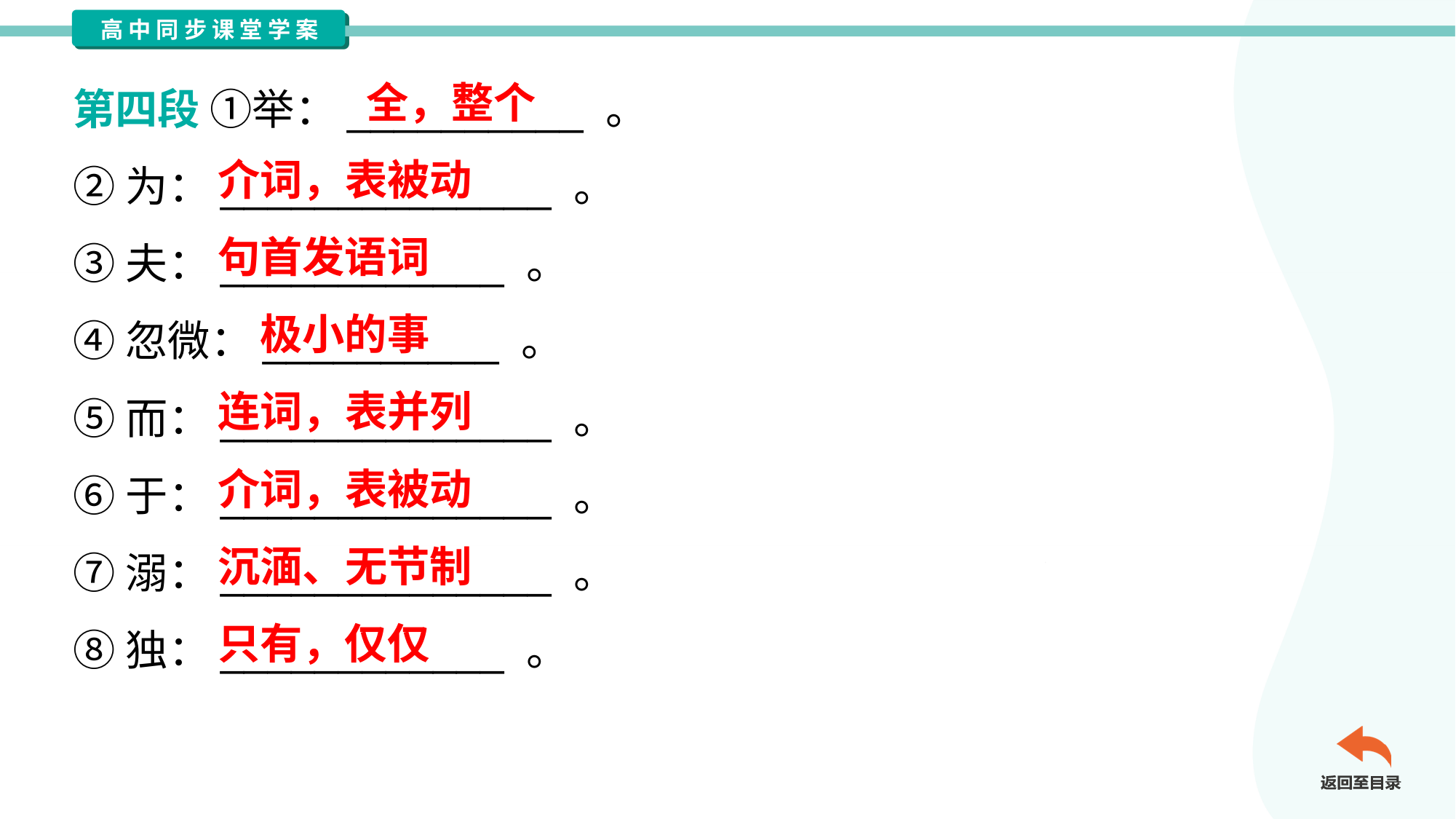

全，整个
第四段 ①举：__________ 。
②为：______________ 。
③夫：____________ 。
④忽微：__________ 。
⑤而：______________ 。
⑥于：______________ 。
⑦溺：______________ 。
⑧独：____________ 。
介词，表被动
句首发语词
极小的事
连词，表并列
介词，表被动
沉湎、无节制
只有，仅仅